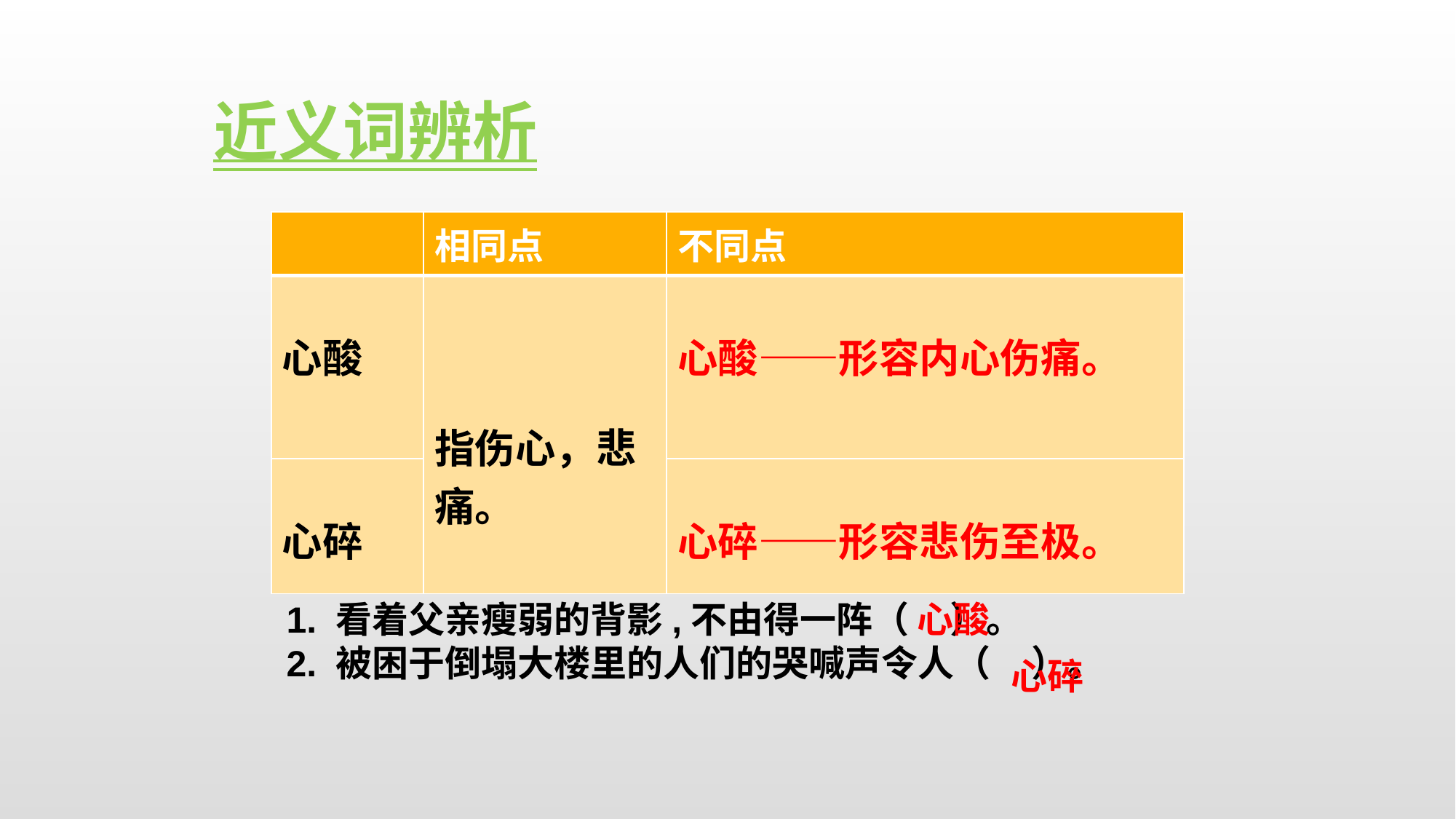

近义词辨析
|  | 相同点 | 不同点 |
| --- | --- | --- |
| 心酸 | 指伤心，悲痛。 | 心酸——形容内心伤痛。 |
|  |  | 心碎——形容悲伤至极。 |
| 心碎 |  |  |
1. 看着父亲瘦弱的背影,不由得一阵（     ）。
2. 被困于倒塌大楼里的人们的哭喊声令人（     ）。
心酸

心碎